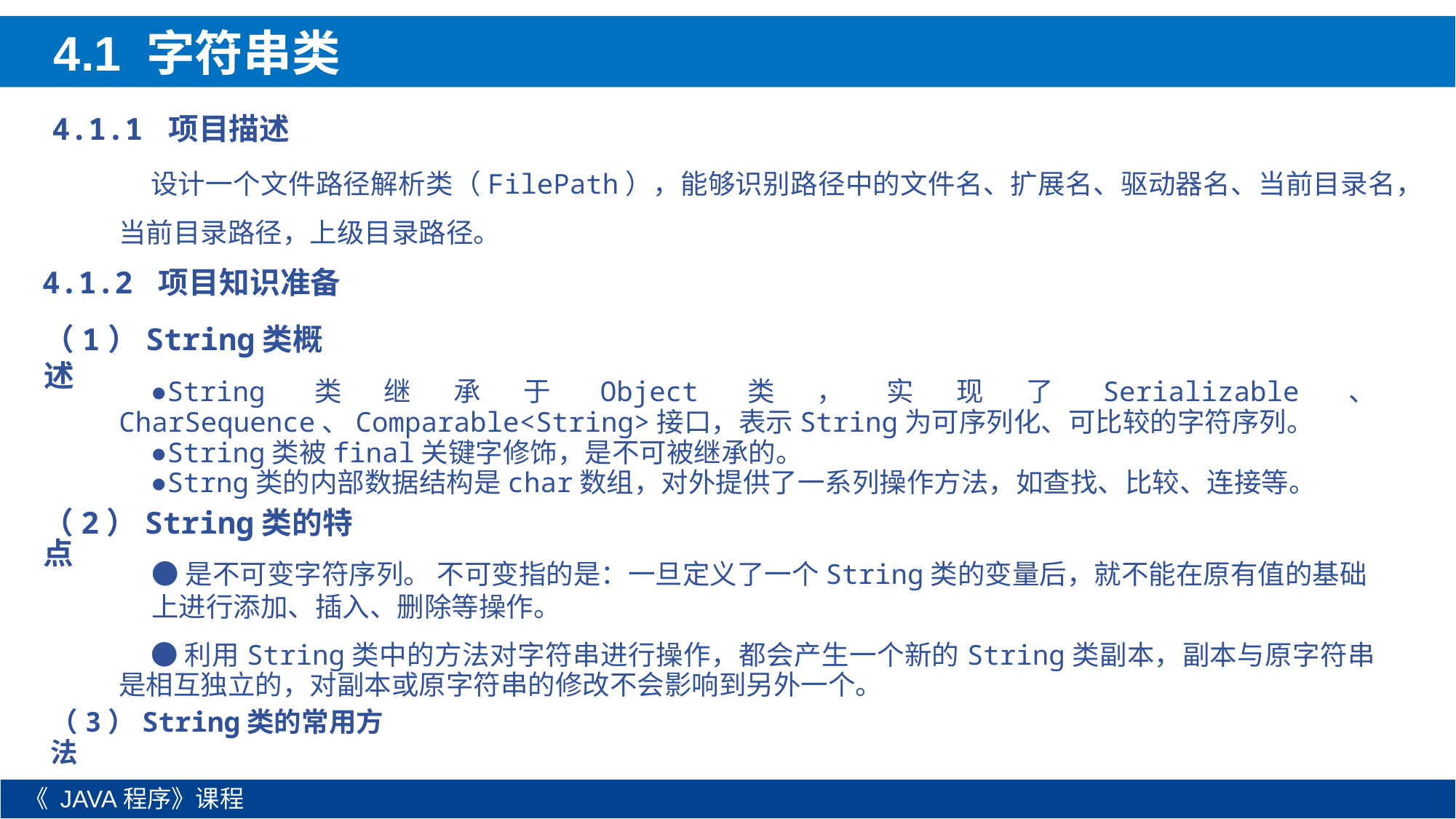

4.1 字符串类
4.1.1 项目描述

设计一个文件路径解析类（FilePath），能够识别路径中的文件名、扩展名、驱动器名、当前目录名，当前目录路径，上级目录路径。
4.1.2 项目知识准备

（1）String类概述
●String类继承于Object类，实现了Serializable、 CharSequence、Comparable<String>接口，表示String为可序列化、可比较的字符序列。
●String类被final关键字修饰，是不可被继承的。
●Strng类的内部数据结构是char数组，对外提供了一系列操作方法，如查找、比较、连接等。
（2）String类的特点
●是不可变字符序列。 不可变指的是：一旦定义了一个String类的变量后，就不能在原有值的基础上进行添加、插入、删除等操作。
●利用String类中的方法对字符串进行操作，都会产生一个新的String类副本，副本与原字符串是相互独立的，对副本或原字符串的修改不会影响到另外一个。
（3）String类的常用方法
《 JAVA程序》课程